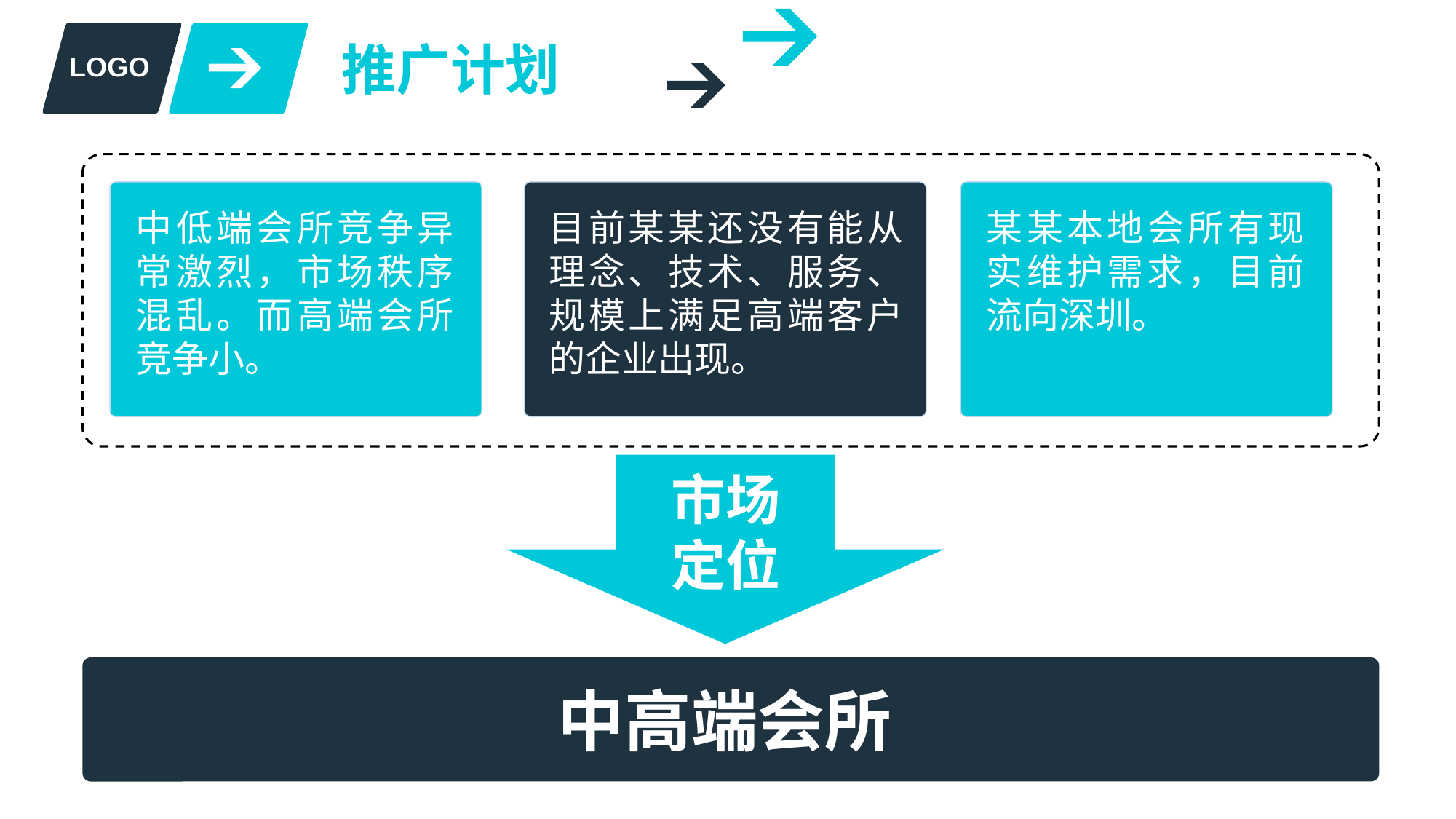

推广计划
LOGO

中低端会所竞争异常激烈，市场秩序混乱。而高端会所竞争小。
目前某某还没有能从理念、技术、服务、规模上满足高端客户的企业出现。
某某本地会所有现实维护需求，目前流向深圳。

市场定位

中高端会所